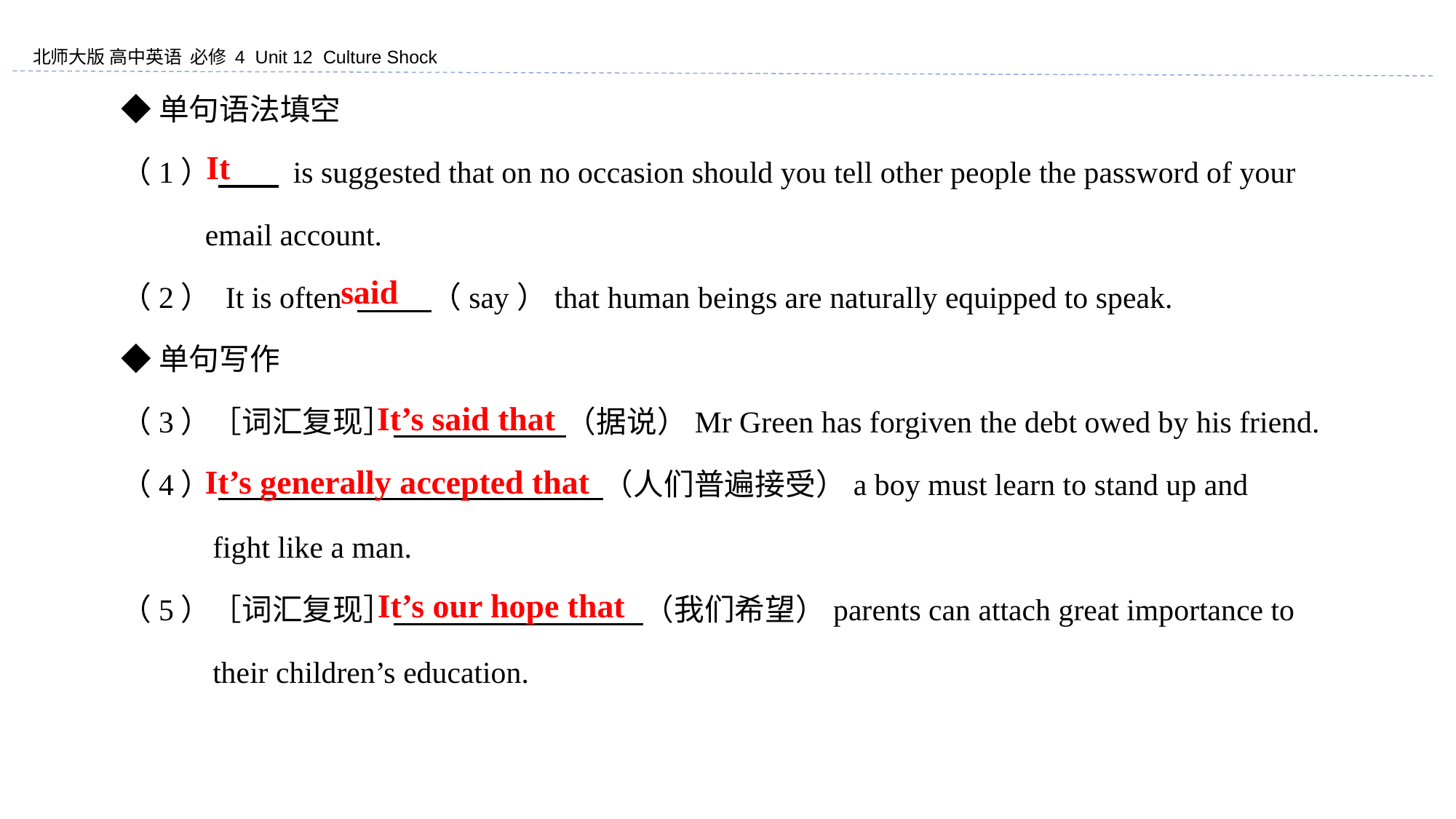

◆单句语法填空
（1） 　　 is suggested that on no occasion should you tell other people the password of your
           email account.
（2） It is often 　　  （say）that human beings are naturally equipped to speak.
◆单句写作
（3）［词汇复现］　　　　 　  （据说）Mr Green has forgiven the debt owed by his friend.
（4） 　　　　 　　　　 　　　　 （人们普遍接受）a boy must learn to stand up and
            fight like a man.
（5）［词汇复现］　　　　 　　　　（我们希望）parents can attach great importance to
            their children’s education.
It
 said
 It’s said that
 It’s generally accepted that
 It’s our hope that